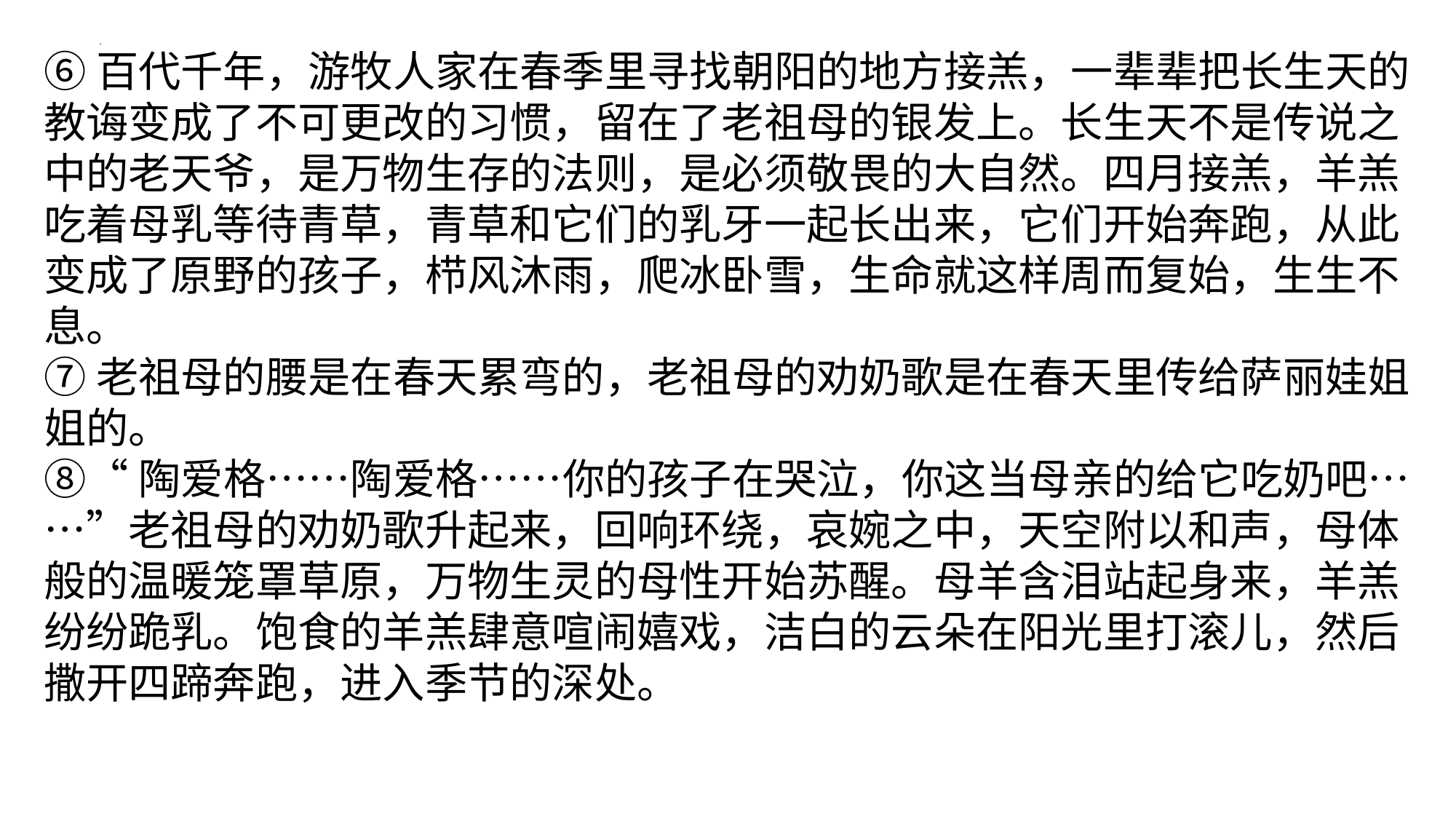

⑥百代千年，游牧人家在春季里寻找朝阳的地方接羔，一辈辈把长生天的教诲变成了不可更改的习惯，留在了老祖母的银发上。长生天不是传说之中的老天爷，是万物生存的法则，是必须敬畏的大自然。四月接羔，羊羔吃着母乳等待青草，青草和它们的乳牙一起长出来，它们开始奔跑，从此变成了原野的孩子，栉风沐雨，爬冰卧雪，生命就这样周而复始，生生不息。
⑦老祖母的腰是在春天累弯的，老祖母的劝奶歌是在春天里传给萨丽娃姐姐的。
⑧“陶爱格……陶爱格……你的孩子在哭泣，你这当母亲的给它吃奶吧……”老祖母的劝奶歌升起来，回响环绕，哀婉之中，天空附以和声，母体般的温暖笼罩草原，万物生灵的母性开始苏醒。母羊含泪站起身来，羊羔纷纷跪乳。饱食的羊羔肆意喧闹嬉戏，洁白的云朵在阳光里打滚儿，然后撒开四蹄奔跑，进入季节的深处。